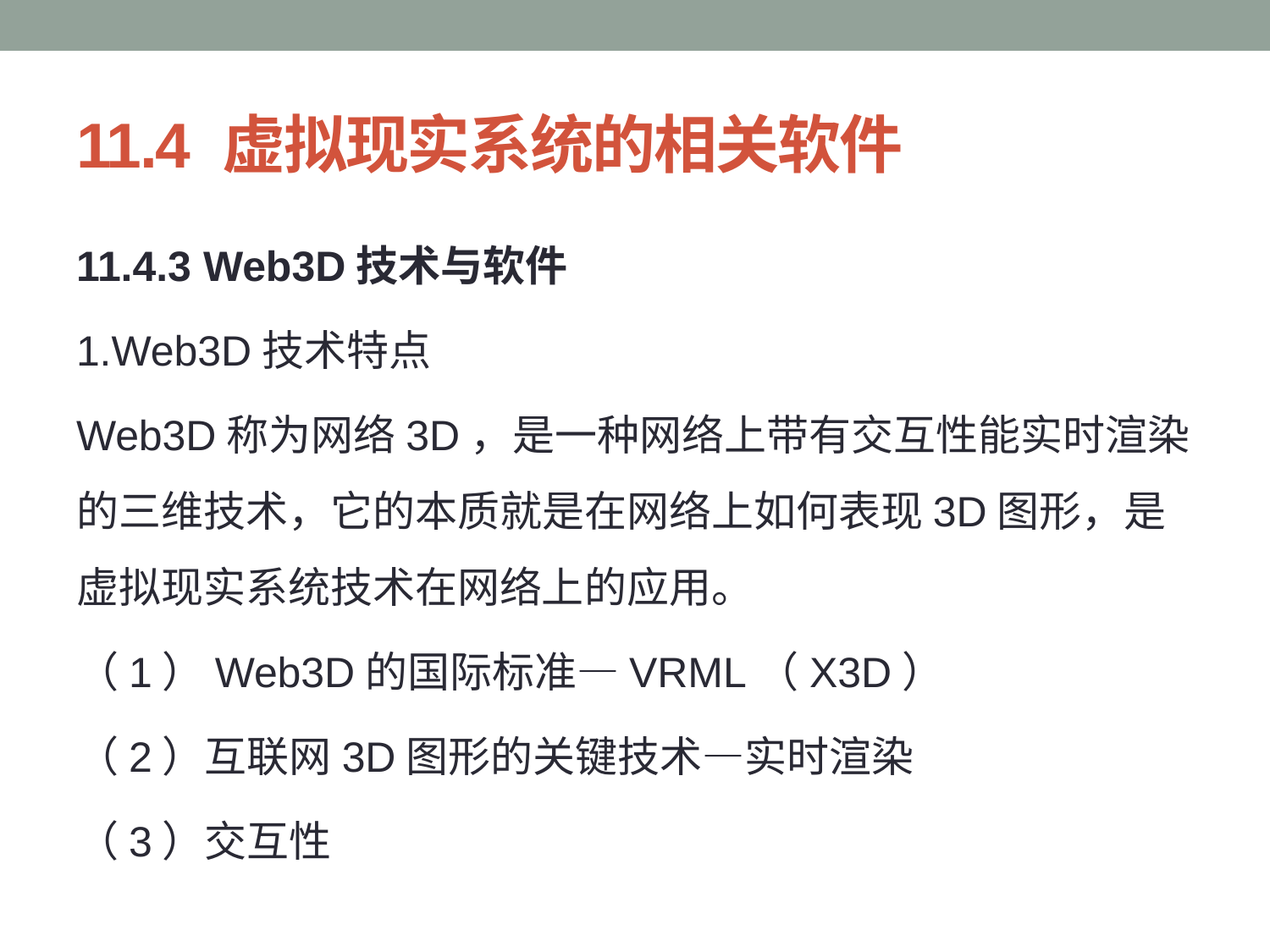

# 11.4 虚拟现实系统的相关软件
11.4.3 Web3D技术与软件
1.Web3D技术特点
Web3D称为网络3D，是一种网络上带有交互性能实时渲染的三维技术，它的本质就是在网络上如何表现3D图形，是虚拟现实系统技术在网络上的应用。
（1）Web3D的国际标准—VRML（X3D）
（2）互联网3D图形的关键技术—实时渲染
（3）交互性